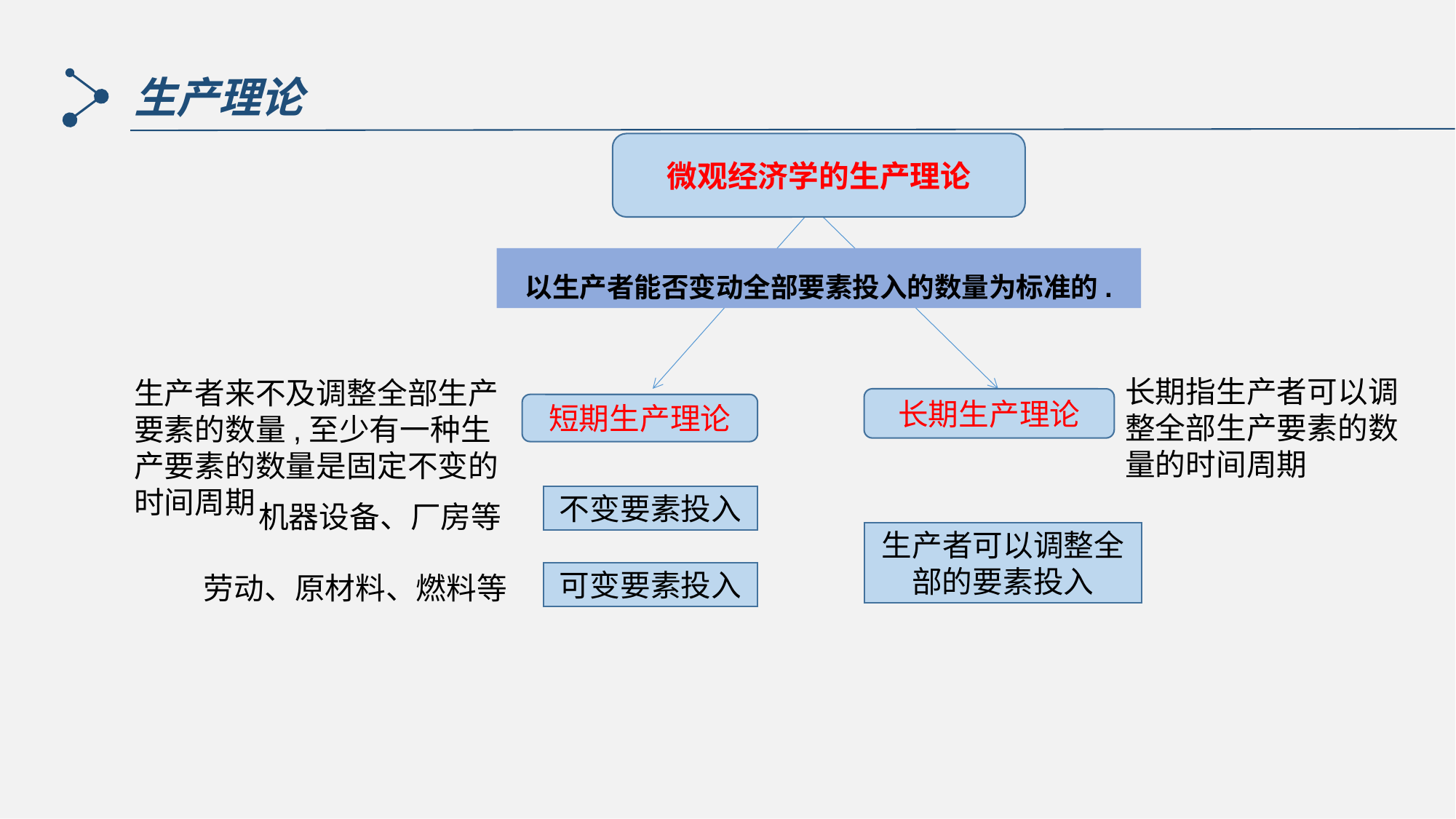

生产理论
微观经济学的生产理论
以生产者能否变动全部要素投入的数量为标准的.
长期指生产者可以调整全部生产要素的数量的时间周期
生产者来不及调整全部生产要素的数量,至少有一种生产要素的数量是固定不变的时间周期.
长期生产理论
短期生产理论
不变要素投入
机器设备、厂房等
生产者可以调整全部的要素投入
可变要素投入
劳动、原材料、燃料等